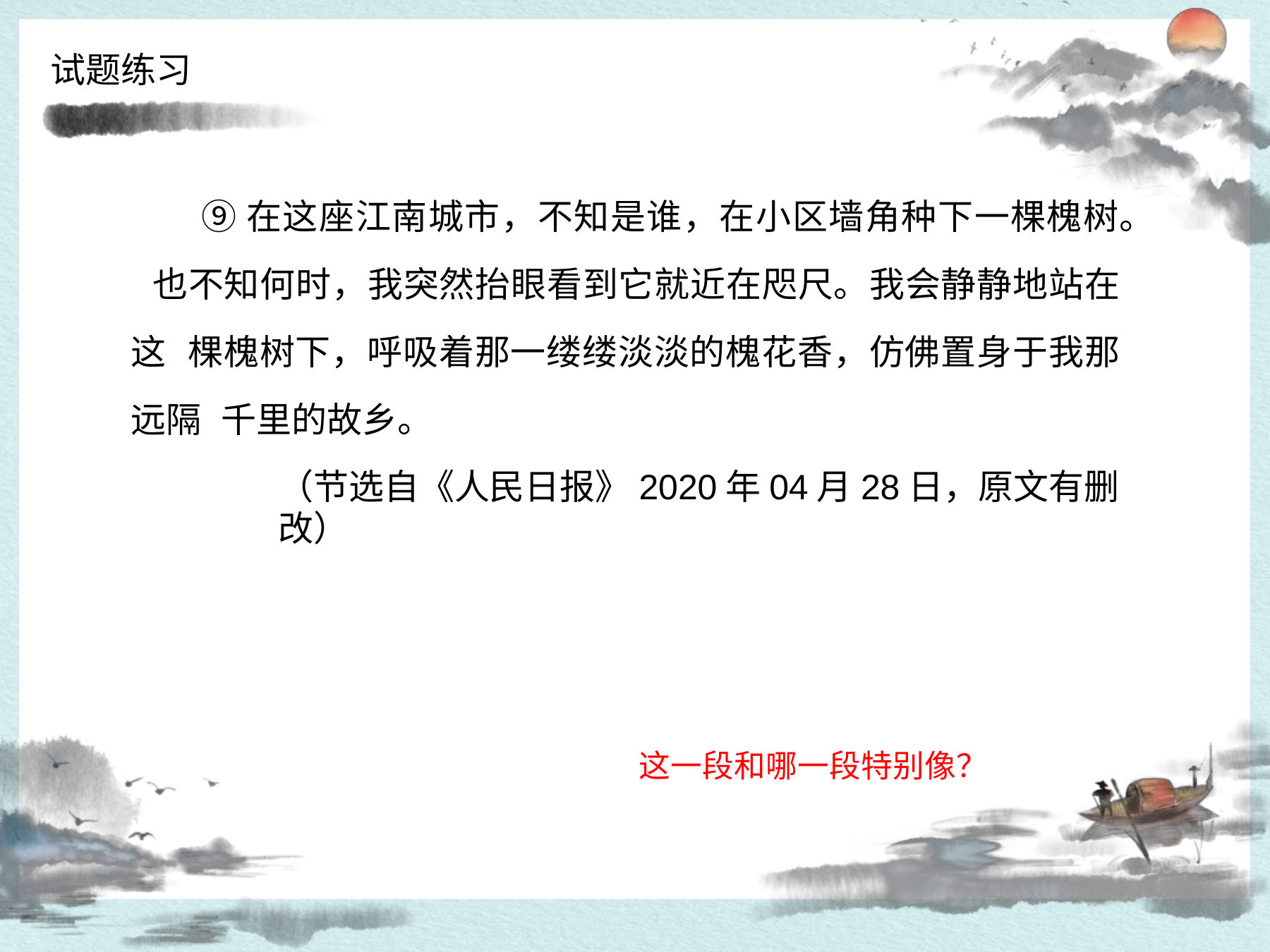

试题练习

# ⑨在这座江南城市，不知是谁，在小区墙角种下一棵槐树。  也不知何时，我突然抬眼看到它就近在咫尺。我会静静地站在这  棵槐树下，呼吸着那一缕缕淡淡的槐花香，仿佛置身于我那远隔  千里的故乡。
（节选自《人民日报》2020年04月28日，原文有删改）

这一段和哪一段特别像？